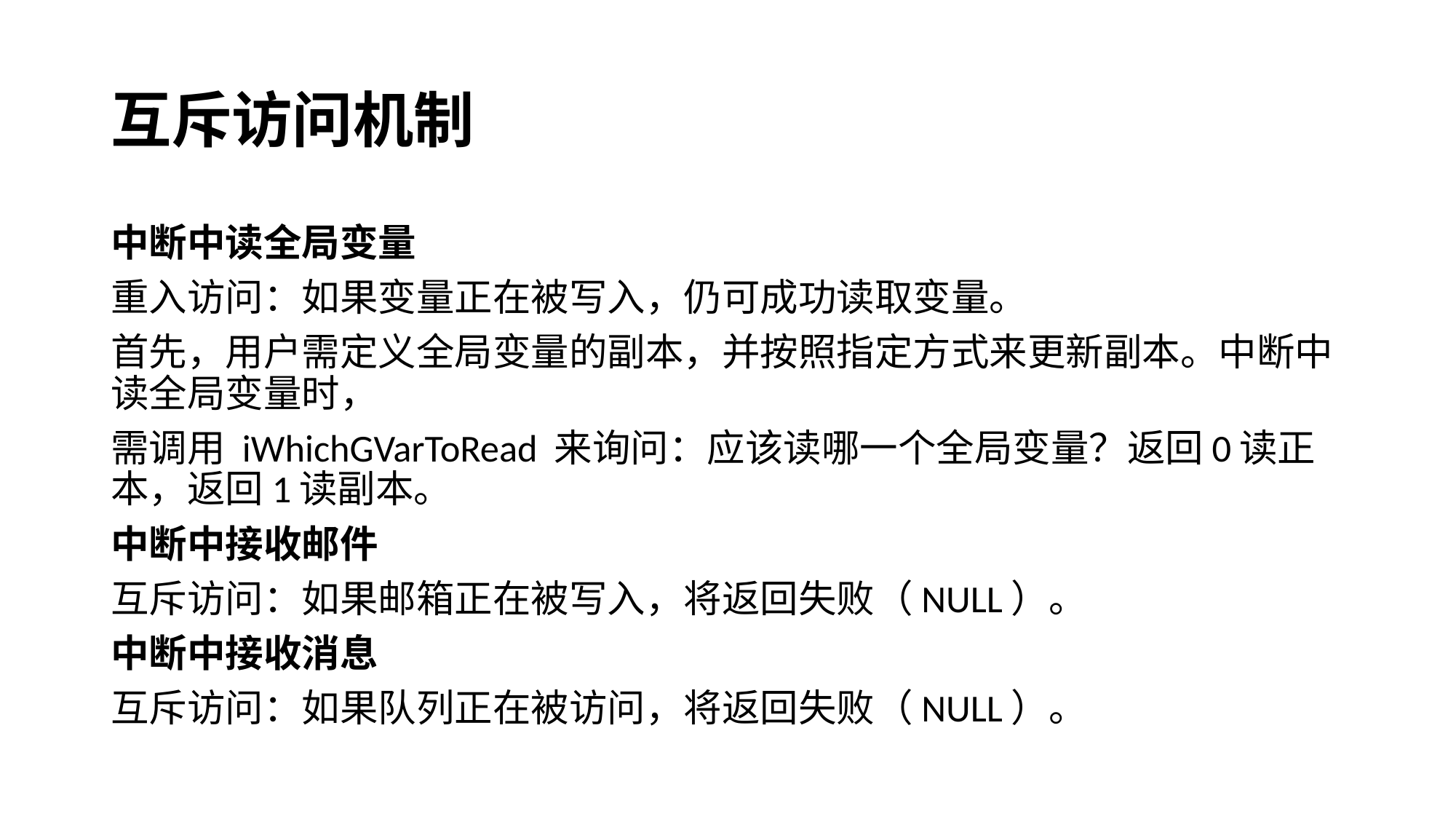

# 互斥访问机制
中断中读全局变量
重入访问：如果变量正在被写入，仍可成功读取变量。
首先，用户需定义全局变量的副本，并按照指定方式来更新副本。中断中读全局变量时，
需调用 iWhichGVarToRead 来询问：应该读哪一个全局变量？返回0读正本，返回1读副本。
中断中接收邮件
互斥访问：如果邮箱正在被写入，将返回失败（NULL）。
中断中接收消息
互斥访问：如果队列正在被访问，将返回失败（NULL）。